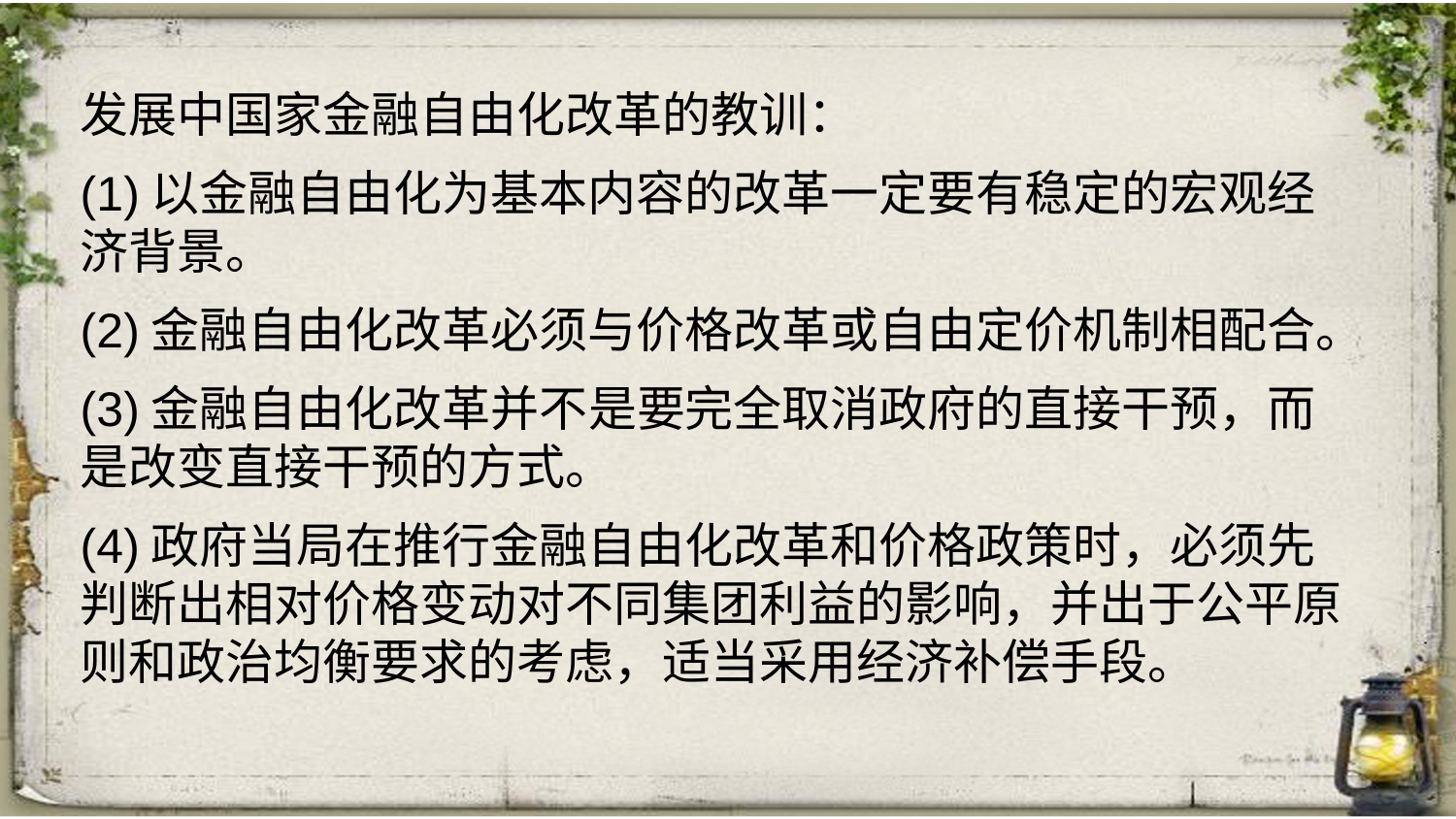

发展中国家金融自由化改革的教训：
(1)以金融自由化为基本内容的改革一定要有稳定的宏观经济背景。
(2)金融自由化改革必须与价格改革或自由定价机制相配合。
(3)金融自由化改革并不是要完全取消政府的直接干预，而是改变直接干预的方式。
(4)政府当局在推行金融自由化改革和价格政策时，必须先判断出相对价格变动对不同集团利益的影响，并出于公平原则和政治均衡要求的考虑，适当采用经济补偿手段。